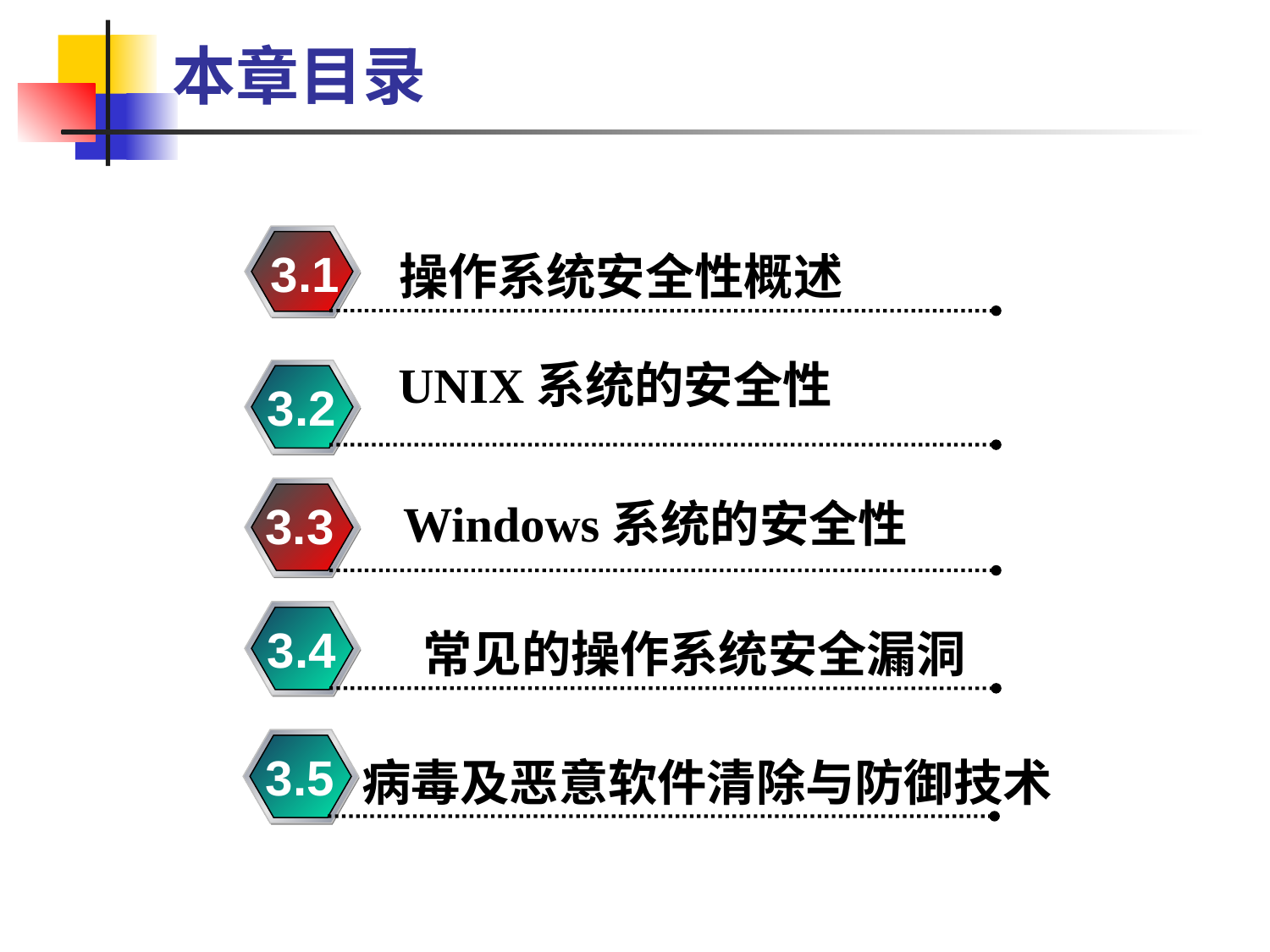

# 本章目录

3.1
 操作系统安全性概述

  UNIX系统的安全性

3.2

Windows系统的安全性
3.3

3.4
常见的操作系统安全漏洞

3.5
病毒及恶意软件清除与防御技术